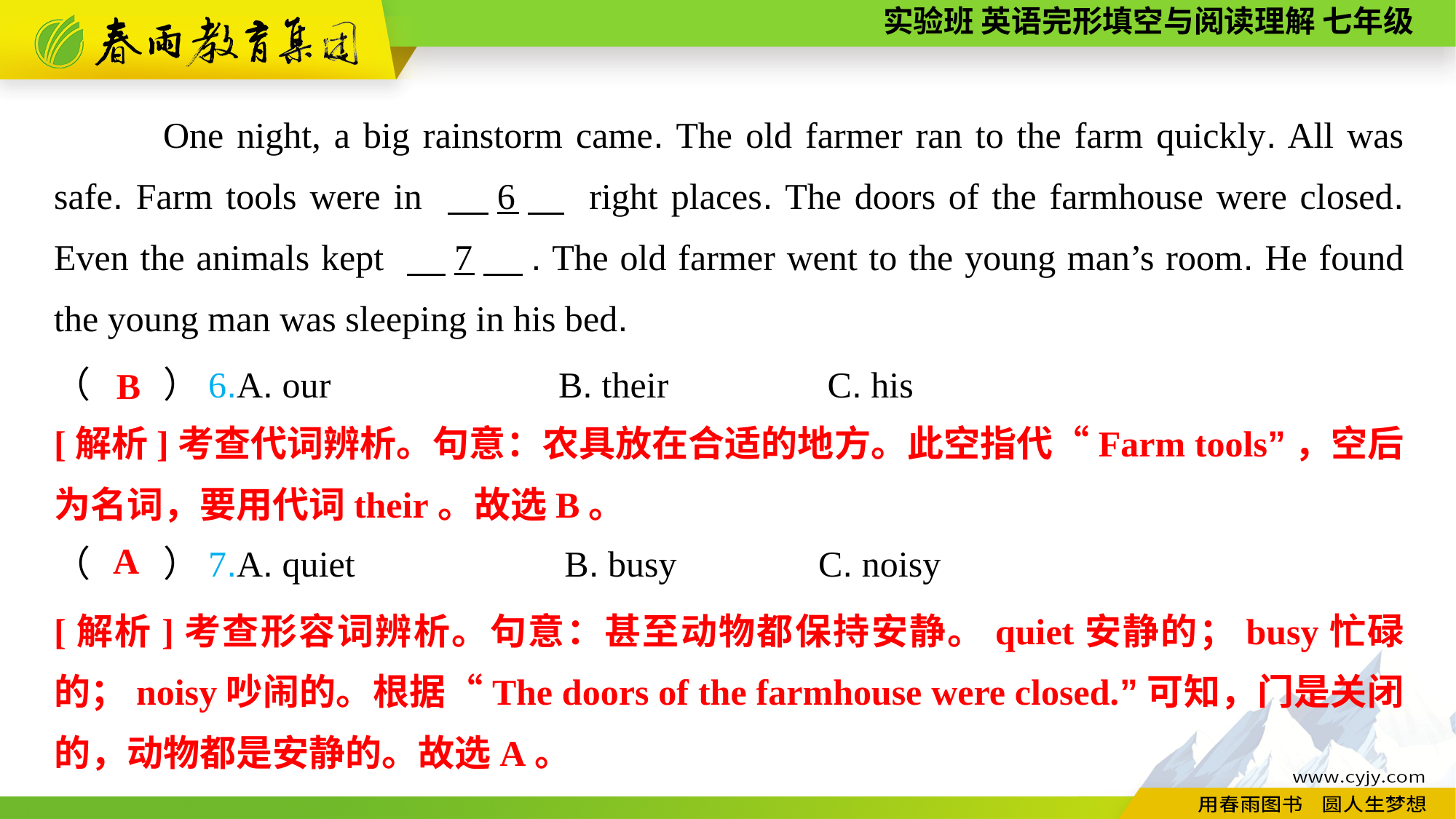

One night, a big rainstorm came. The old farmer ran to the farm quickly. All was safe. Farm tools were in 　6　 right places. The doors of the farmhouse were closed. Even the animals kept 　7　. The old farmer went to the young man’s room. He found the young man was sleeping in his bed.
（　　）6.A. our                         B. their		 C. his
B
[解析]考查代词辨析。句意：农具放在合适的地方。此空指代“Farm tools”，空后为名词，要用代词their。故选B。
A
（　　）7.A. quiet                       B. busy		C. noisy
[解析]考查形容词辨析。句意：甚至动物都保持安静。quiet安静的；busy忙碌的；noisy吵闹的。根据“The doors of the farmhouse were closed.”可知，门是关闭的，动物都是安静的。故选A。